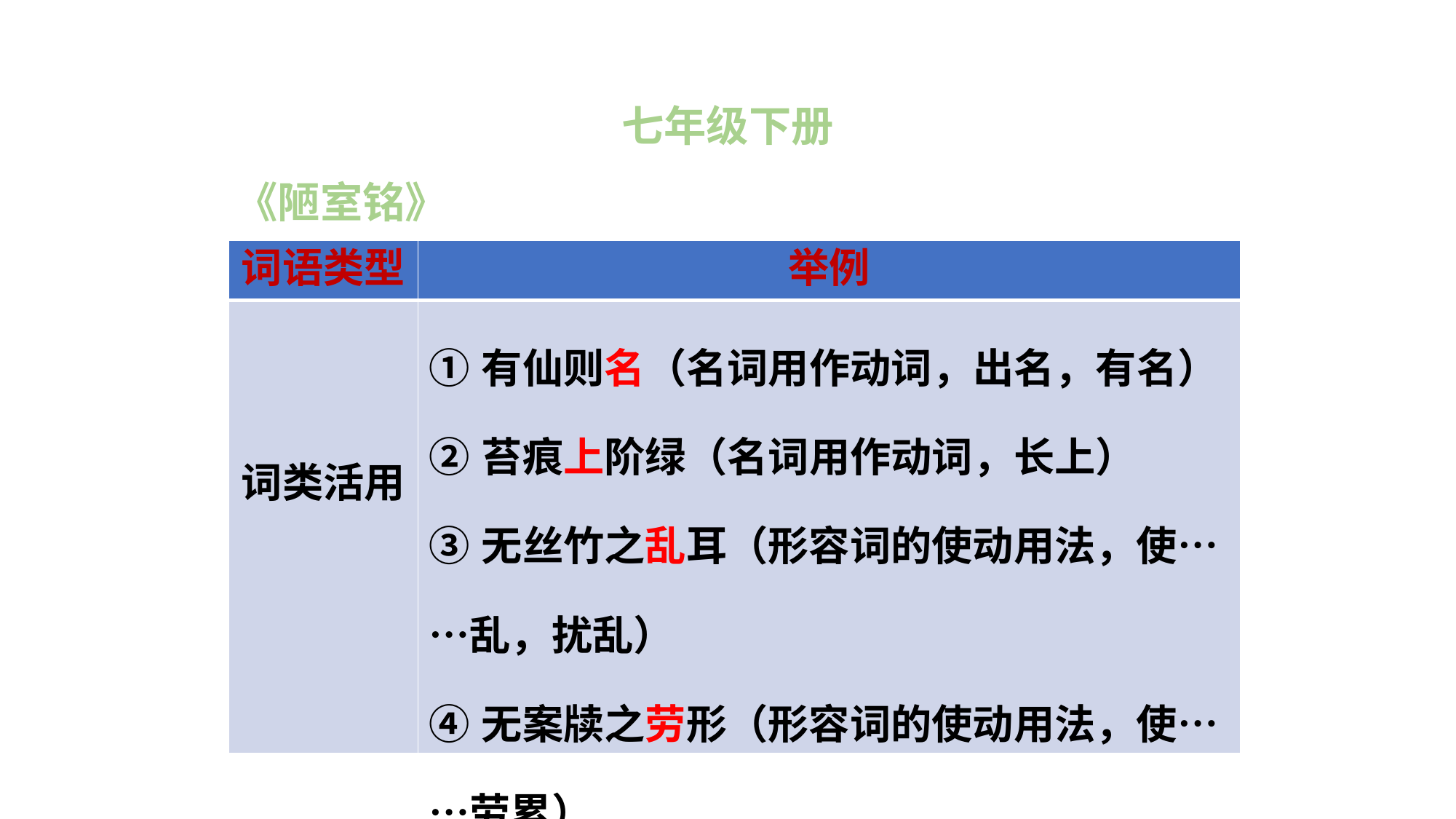

七年级下册
《陋室铭》
| 词语类型 | 举例 |
| --- | --- |
| 词类活用 | ①有仙则名（名词用作动词，出名，有名） ②苔痕上阶绿（名词用作动词，长上） ③无丝竹之乱耳（形容词的使动用法，使……乱，扰乱） ④无案牍之劳形（形容词的使动用法，使……劳累） |